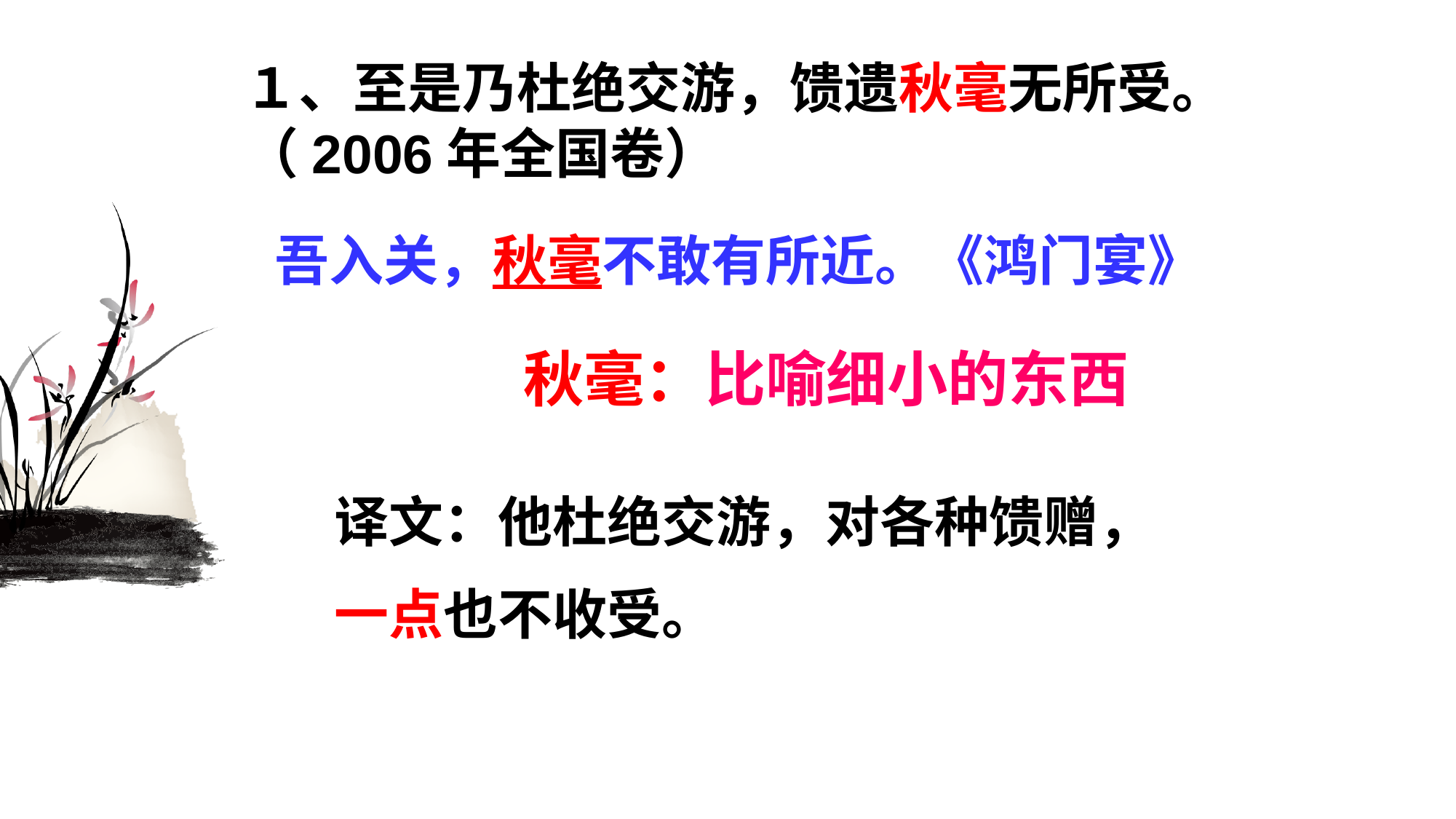

１、至是乃杜绝交游，馈遗秋毫无所受。
（2006年全国卷）
吾入关，秋毫不敢有所近。《鸿门宴》
秋毫：比喻细小的东西
译文：他杜绝交游，对各种馈赠，
一点也不收受。